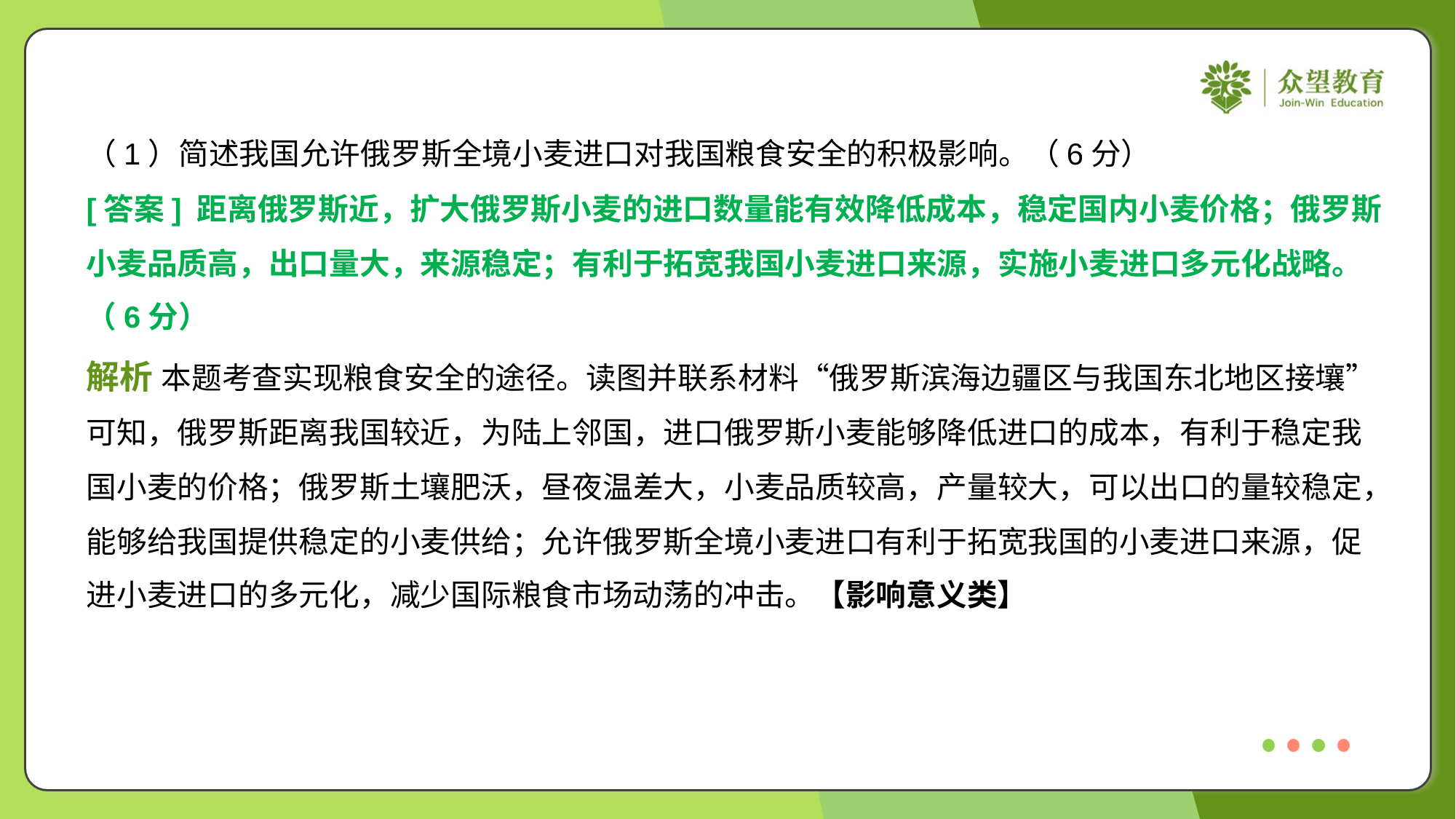

（1）简述我国允许俄罗斯全境小麦进口对我国粮食安全的积极影响。（6分）
[答案] 距离俄罗斯近，扩大俄罗斯小麦的进口数量能有效降低成本，稳定国内小麦价格；俄罗斯
小麦品质高，出口量大，来源稳定；有利于拓宽我国小麦进口来源，实施小麦进口多元化战略。
（6分）
解析 本题考查实现粮食安全的途径。读图并联系材料“俄罗斯滨海边疆区与我国东北地区接壤”
可知，俄罗斯距离我国较近，为陆上邻国，进口俄罗斯小麦能够降低进口的成本，有利于稳定我
国小麦的价格；俄罗斯土壤肥沃，昼夜温差大，小麦品质较高，产量较大，可以出口的量较稳定，
能够给我国提供稳定的小麦供给；允许俄罗斯全境小麦进口有利于拓宽我国的小麦进口来源，促
进小麦进口的多元化，减少国际粮食市场动荡的冲击。【影响意义类】